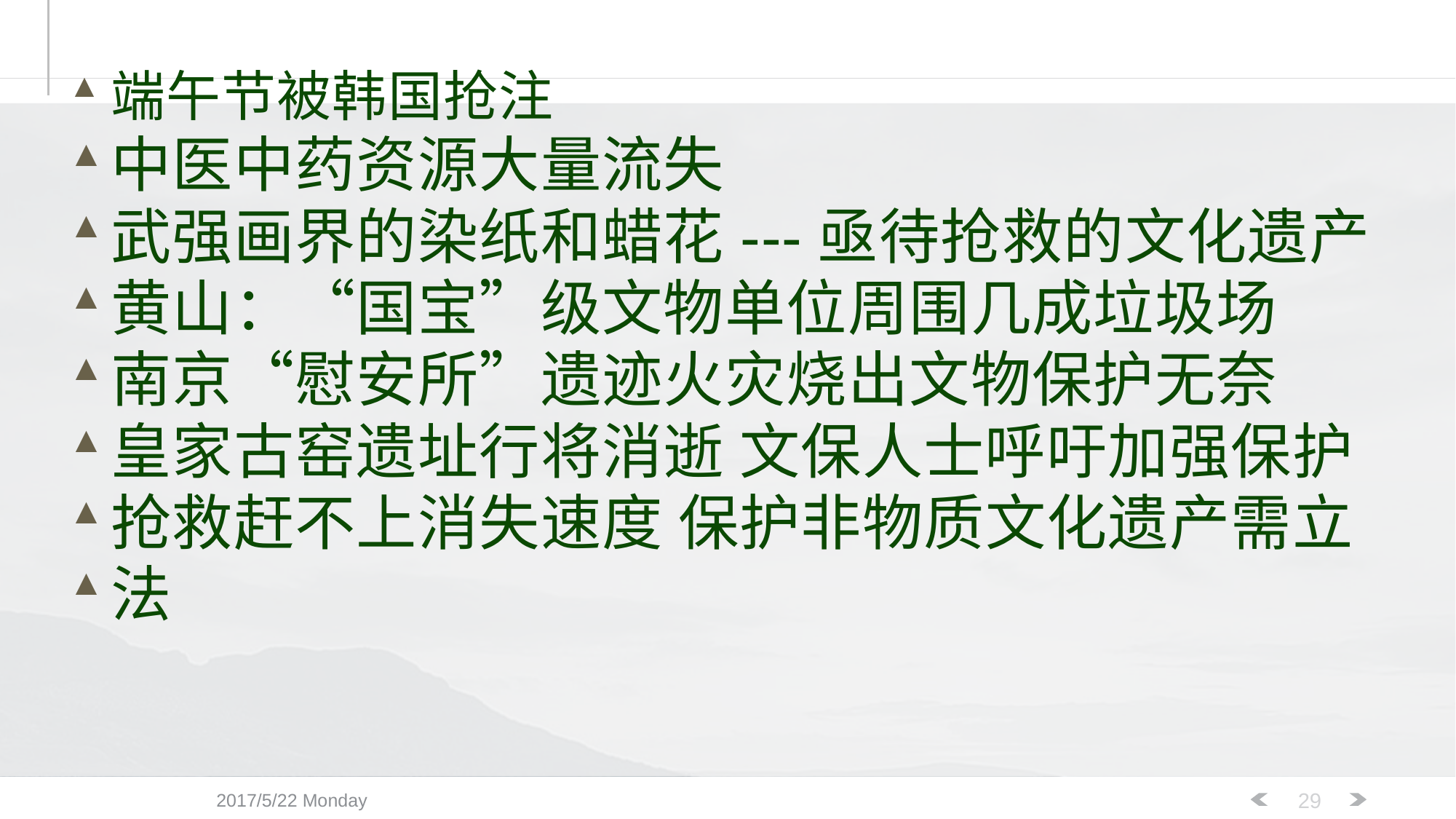

端午节被韩国抢注

中医中药资源大量流失

武强画界的染纸和蜡花---亟待抢救的文化遗产

黄山：“国宝”级文物单位周围几成垃圾场

南京“慰安所”遗迹火灾烧出文物保护无奈

皇家古窑遗址行将消逝 文保人士呼吁加强保护

抢救赶不上消失速度 保护非物质文化遗产需立

法

2017/5/22 Monday

29